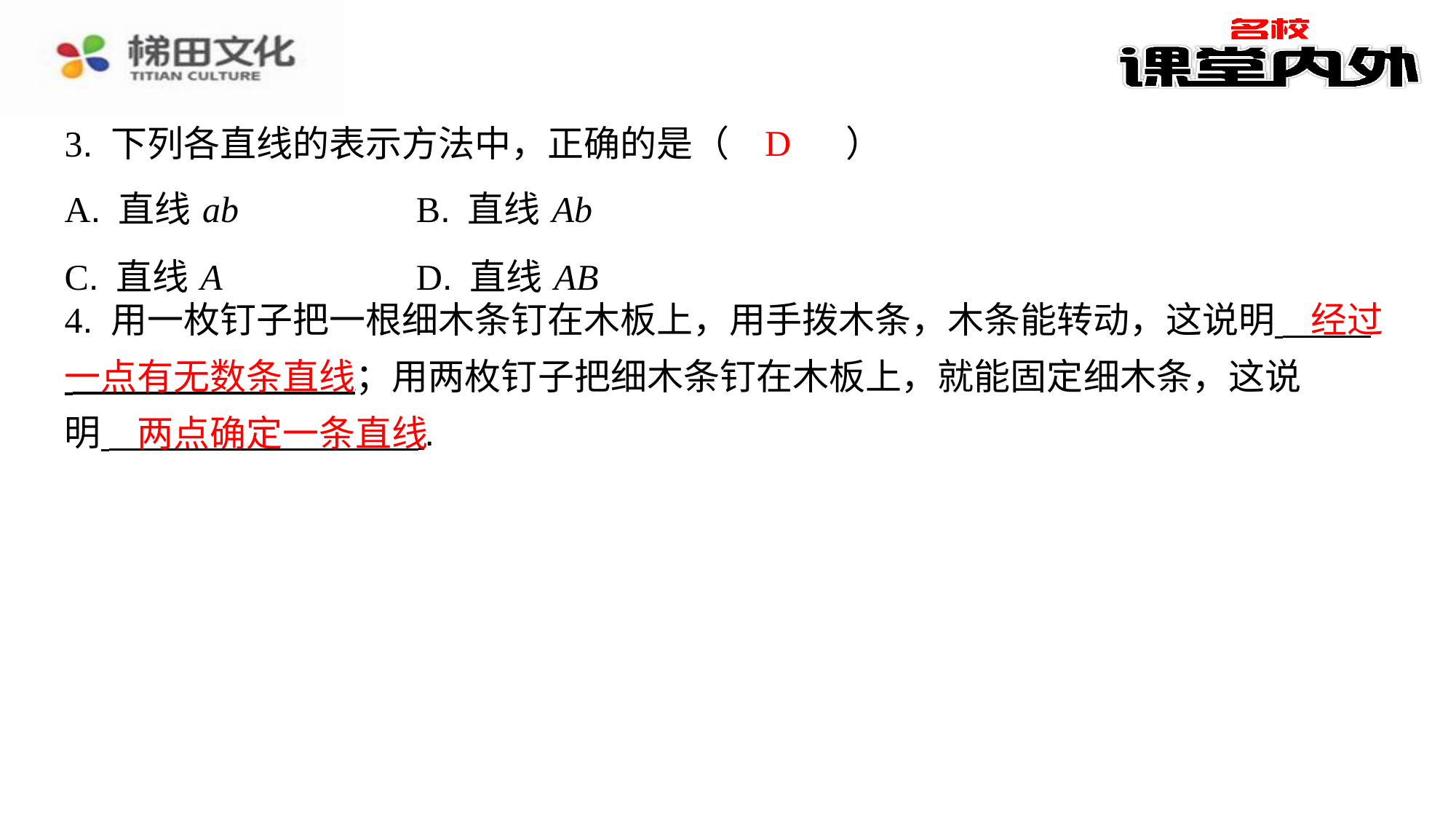

D
3. 下列各直线的表示方法中，正确的是（　D　）
| A. 直线 ab | B. 直线 Ab |
| --- | --- |
| C. 直线 A | D. 直线 AB |
经过
4. 用一枚钉子把一根细木条钉在木板上，用手拨木条，木条能转动，这说明               ⁠
                                            ；用两枚钉子把细木条钉在木板上，就能固定细木条，这说
明                                                ⁠.
一点有无数条直线
两点确定一条直线